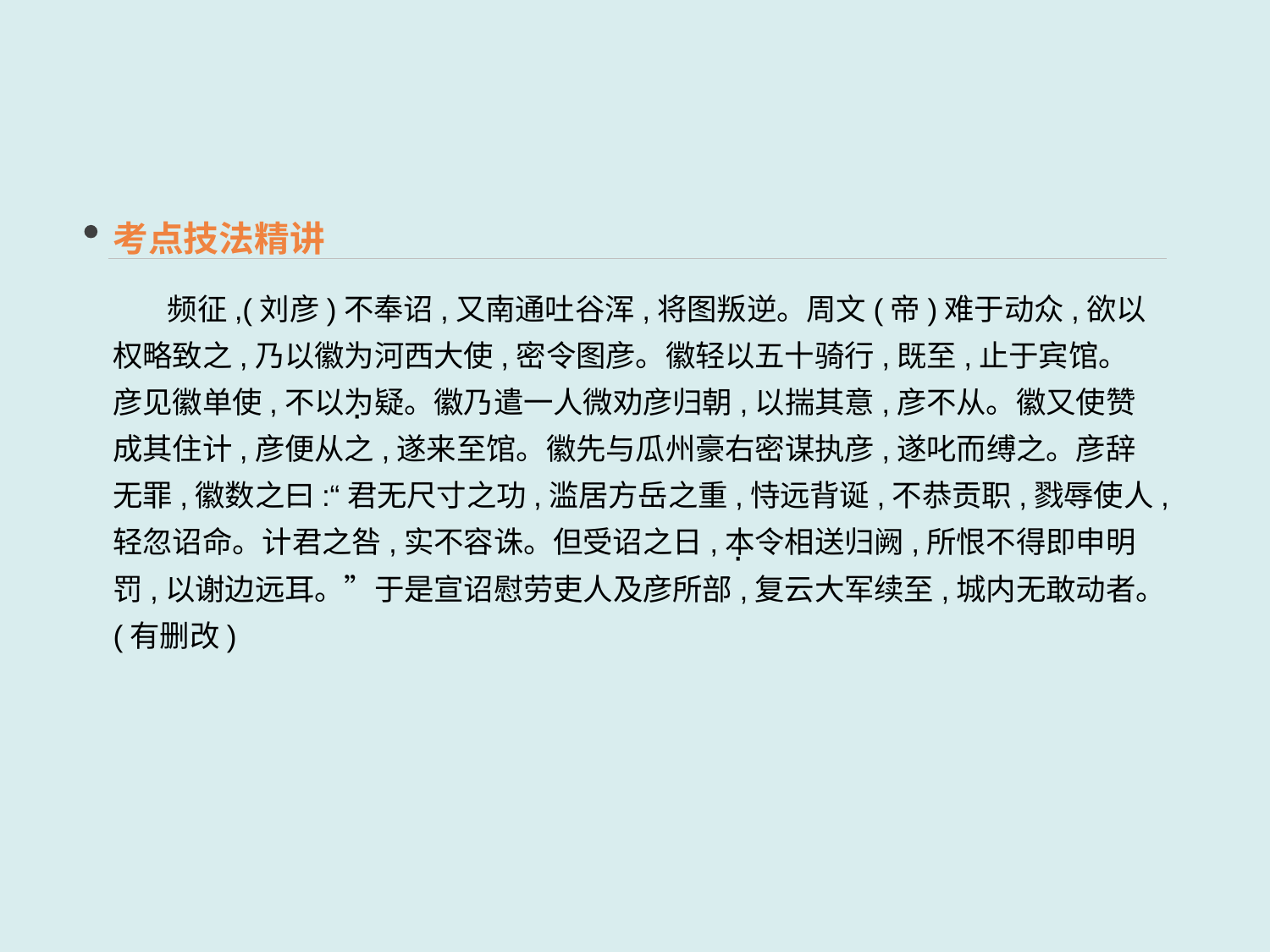

考点技法精讲

       频征,(刘彦)不奉诏,又南通吐谷浑,将图叛逆。周文(帝)难于动众,欲以权略致之,乃以徽为河西大使,密令图彦。徽轻以五十骑行,既至,止于宾馆。彦见徽单使,不以为疑。徽乃遣一人微劝彦归朝,以揣其意,彦不从。徽又使赞成其住计,彦便从之,遂来至馆。徽先与瓜州豪右密谋执彦,遂叱而缚之。彦辞无罪,徽数之曰:“君无尺寸之功,滥居方岳之重,恃远背诞,不恭贡职,戮辱使人,轻忽诏命。计君之咎,实不容诛。但受诏之日,本令相送归阙,所恨不得即申明罚,以谢边远耳。”于是宣诏慰劳吏人及彦所部,复云大军续至,城内无敢动者。(有删改)

·
·